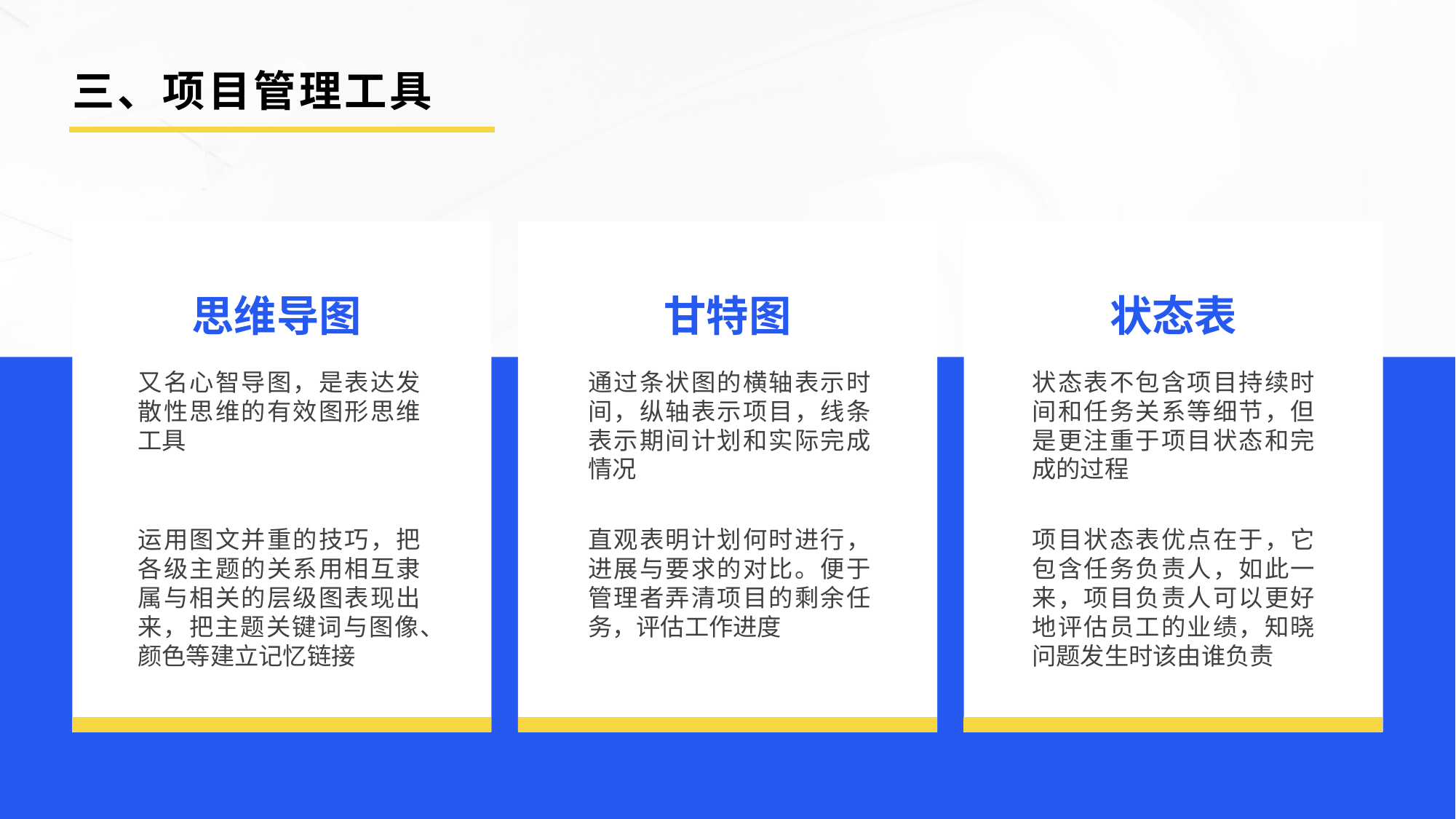

# 三、项目管理工具

思维导图
甘特图
状态表

又名心智导图，是表达发散性思维的有效图形思维工具
通过条状图的横轴表示时间，纵轴表示项目，线条表示期间计划和实际完成情况
状态表不包含项目持续时间和任务关系等细节，但是更注重于项目状态和完成的过程
运用图文并重的技巧，把各级主题的关系用相互隶属与相关的层级图表现出来，把主题关键词与图像、颜色等建立记忆链接
直观表明计划何时进行，进展与要求的对比。便于管理者弄清项目的剩余任务，评估工作进度
项目状态表优点在于，它包含任务负责人，如此一来，项目负责人可以更好地评估员工的业绩，知晓问题发生时该由谁负责